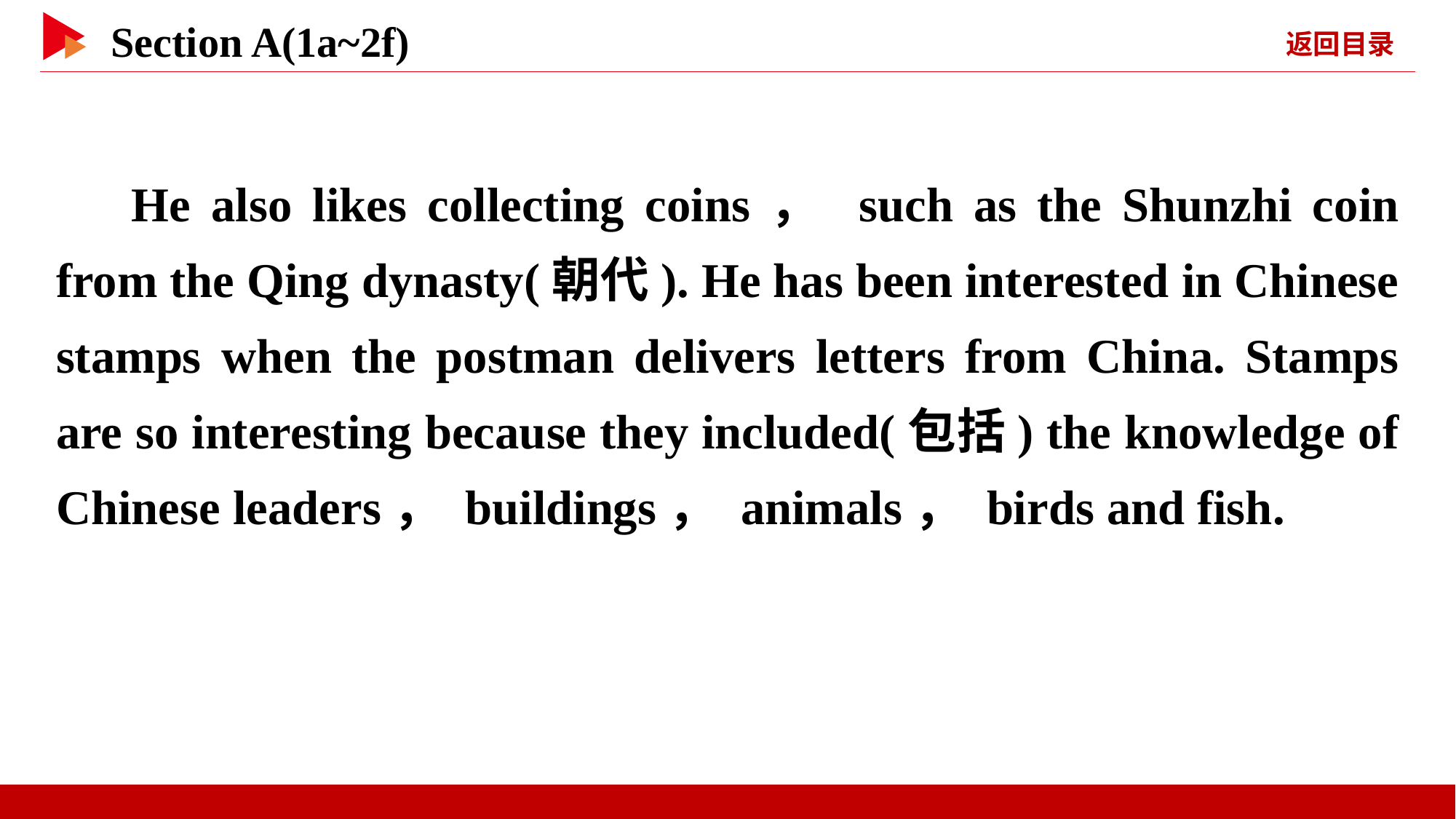

He also likes collecting coins， such as the Shunzhi coin from the Qing dynasty(朝代). He has been interested in Chinese stamps when the postman delivers letters from China. Stamps are so interesting because they included(包括) the knowledge of Chinese leaders， buildings， animals， birds and fish.